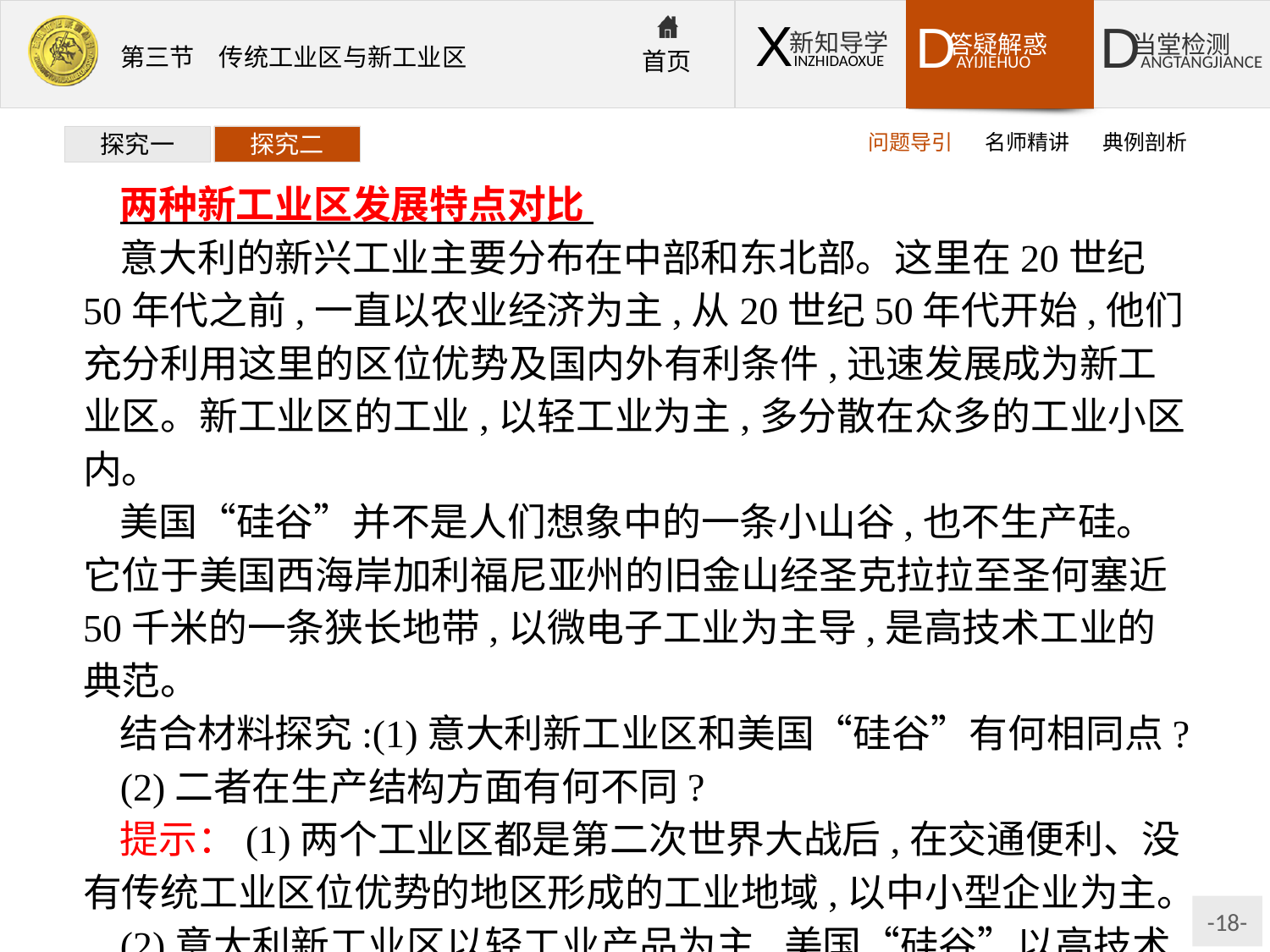

问题导引
名师精讲
典例剖析
探究一
探究二
两种新工业区发展特点对比
意大利的新兴工业主要分布在中部和东北部。这里在20世纪50年代之前,一直以农业经济为主,从20世纪50年代开始,他们充分利用这里的区位优势及国内外有利条件,迅速发展成为新工业区。新工业区的工业,以轻工业为主,多分散在众多的工业小区内。
美国“硅谷”并不是人们想象中的一条小山谷,也不生产硅。它位于美国西海岸加利福尼亚州的旧金山经圣克拉拉至圣何塞近50千米的一条狭长地带,以微电子工业为主导,是高技术工业的典范。
结合材料探究:(1)意大利新工业区和美国“硅谷”有何相同点?
(2)二者在生产结构方面有何不同?
提示：(1)两个工业区都是第二次世界大战后,在交通便利、没有传统工业区位优势的地区形成的工业地域,以中小型企业为主。
(2)意大利新工业区以轻工业产品为主,美国“硅谷”以高技术产品为主。